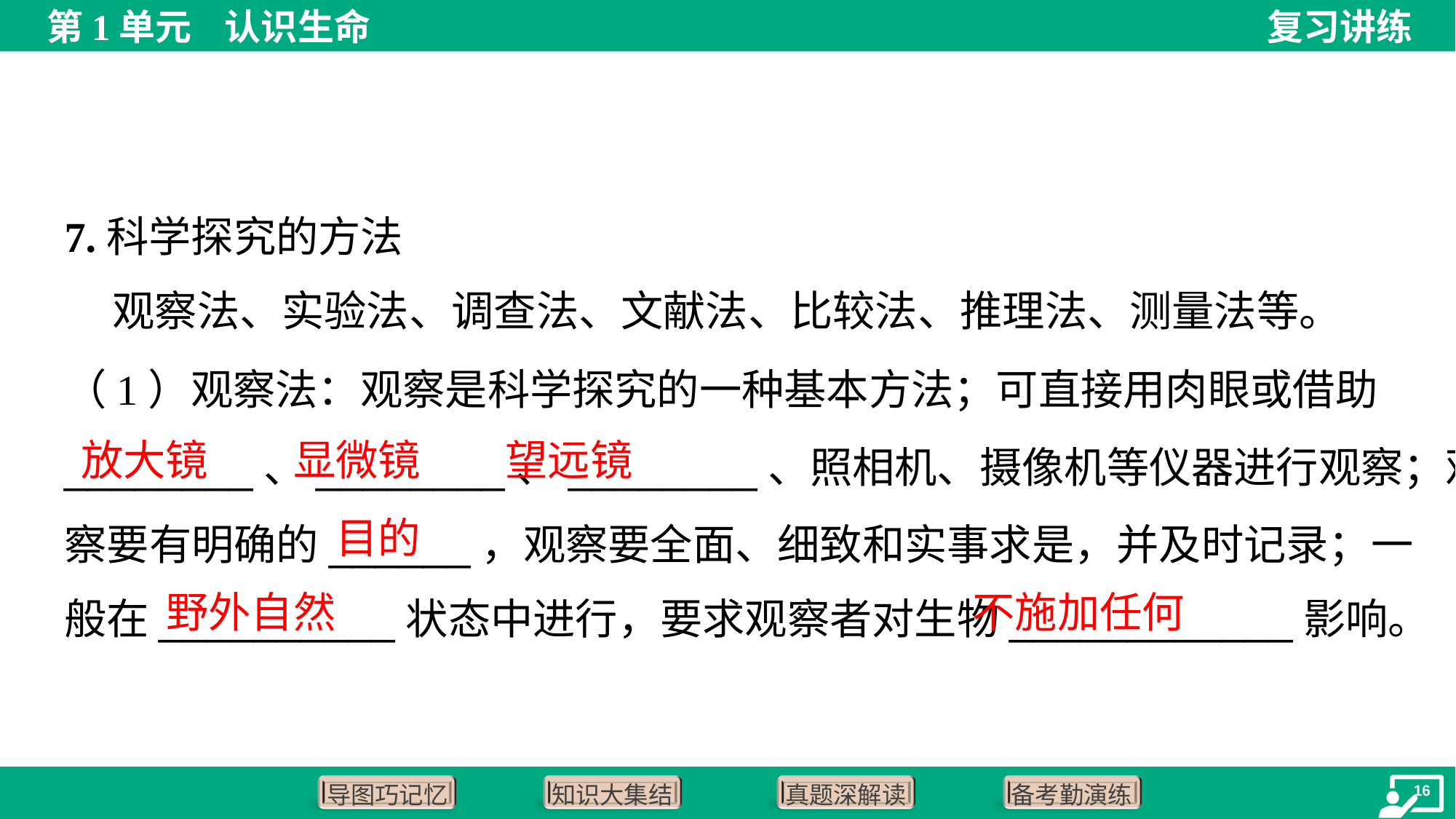

7.科学探究的方法
    观察法、实验法、调查法、文献法、比较法、推理法、测量法等。
（1）观察法：观察是科学探究的一种基本方法；可直接用肉眼或借助
________、________、________、照相机、摄像机等仪器进行观察；观
察要有明确的______，观察要全面、细致和实事求是，并及时记录；一
般在__________状态中进行，要求观察者对生物____________影响。
放大镜
显微镜
望远镜
目的
野外自然
不施加任何